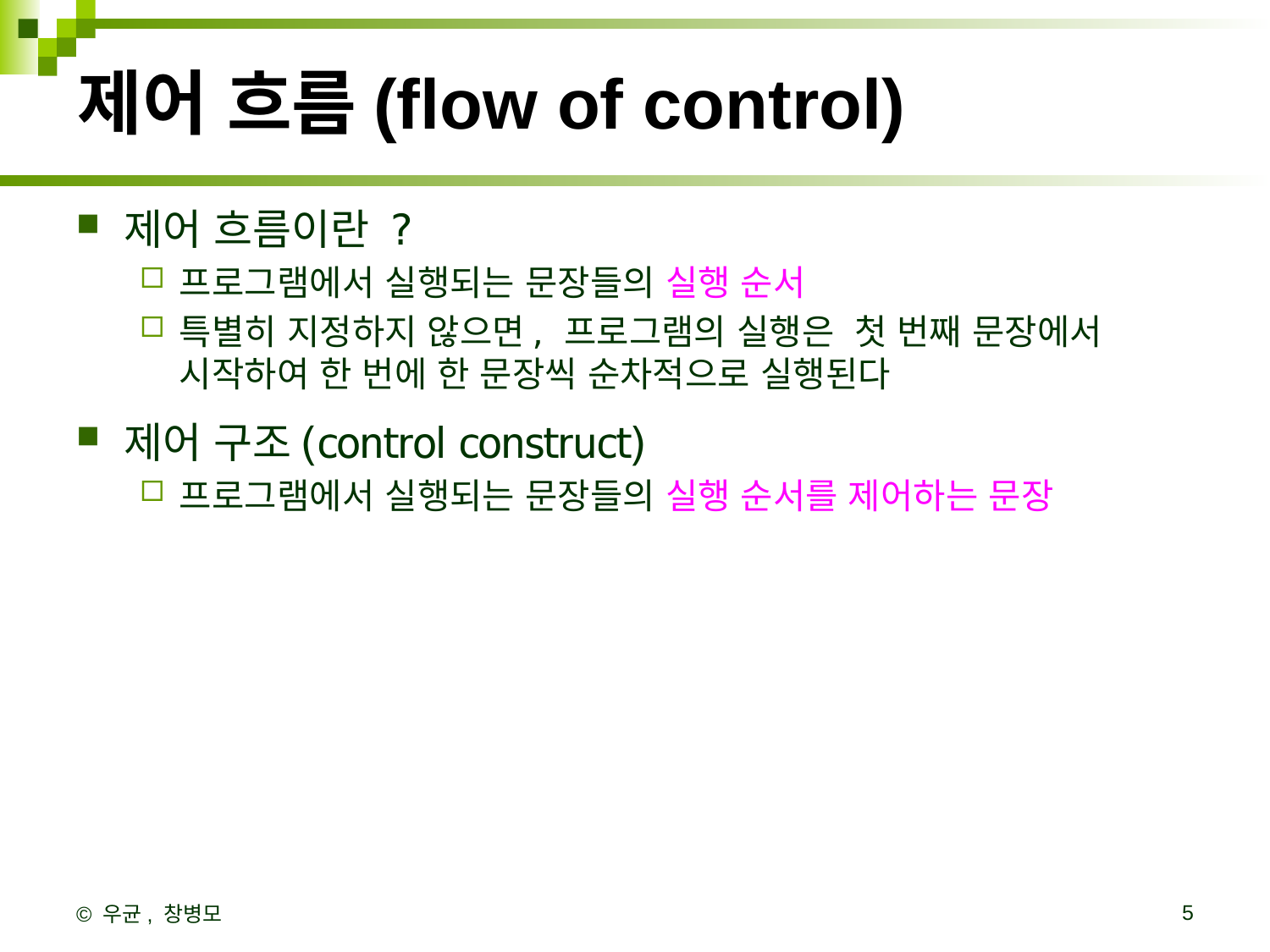

# 제어 흐름(flow of control)
제어 흐름이란 ?
프로그램에서 실행되는 문장들의 실행 순서
특별히 지정하지 않으면, 프로그램의 실행은  첫 번째 문장에서 시작하여 한 번에 한 문장씩 순차적으로 실행된다
제어 구조(control construct)
프로그램에서 실행되는 문장들의 실행 순서를 제어하는 문장
© 우균, 창병모
5